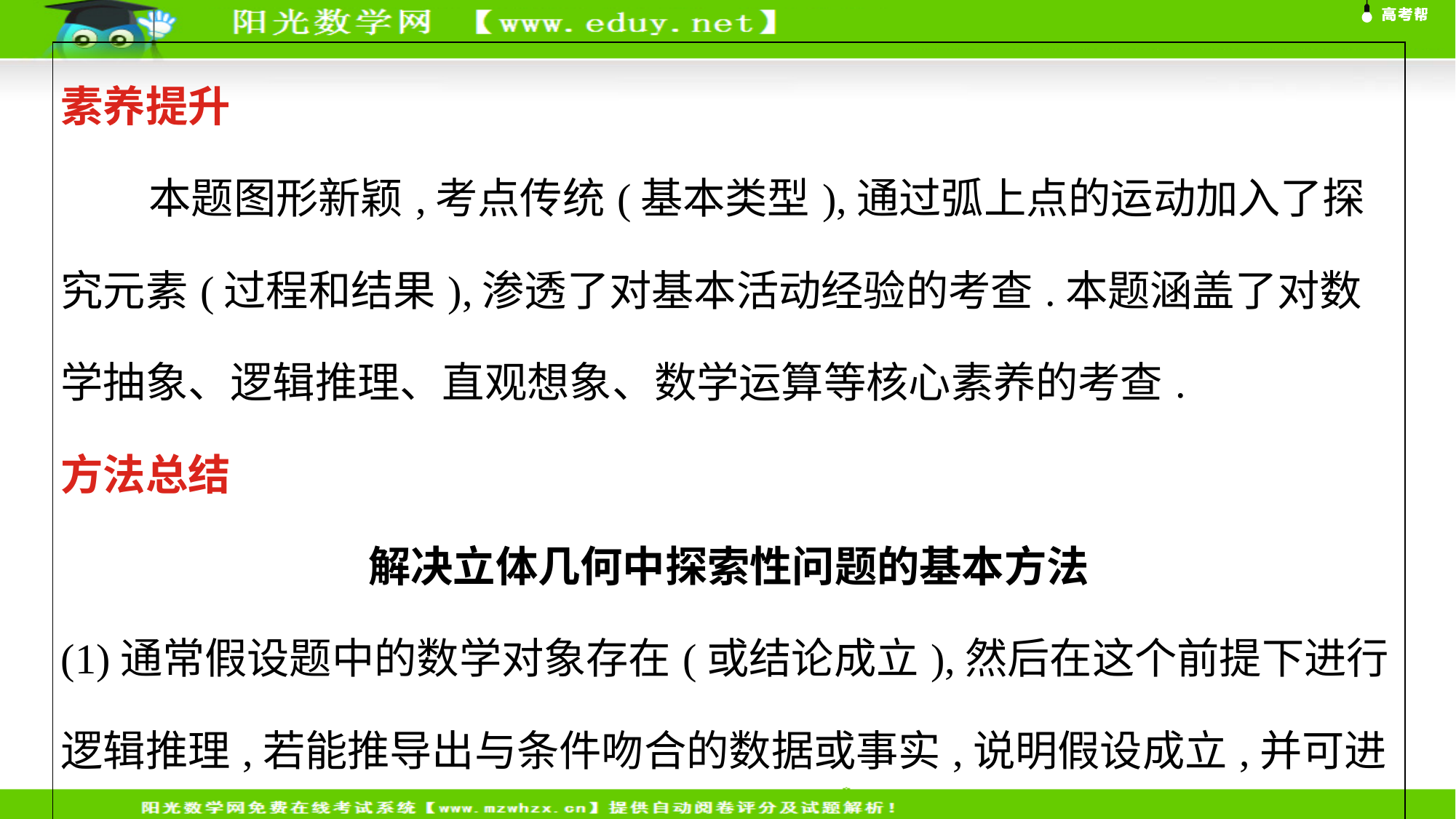

| 素养提升 本题图形新颖,考点传统(基本类型),通过弧上点的运动加入了探究元素(过程和结果),渗透了对基本活动经验的考查.本题涵盖了对数学抽象、逻辑推理、直观想象、数学运算等核心素养的考查. 方法总结 解决立体几何中探索性问题的基本方法 (1)通常假设题中的数学对象存在(或结论成立),然后在这个前提下进行逻辑推理,若能推导出与条件吻合的数据或事实,说明假设成立,并可进一步证明;若推导出与条件或实际情况相矛盾的结论,则说明假设不成立. (2)探索线段上是否存在满足题意的点时,注意三点共线条件的应用. |
| --- |